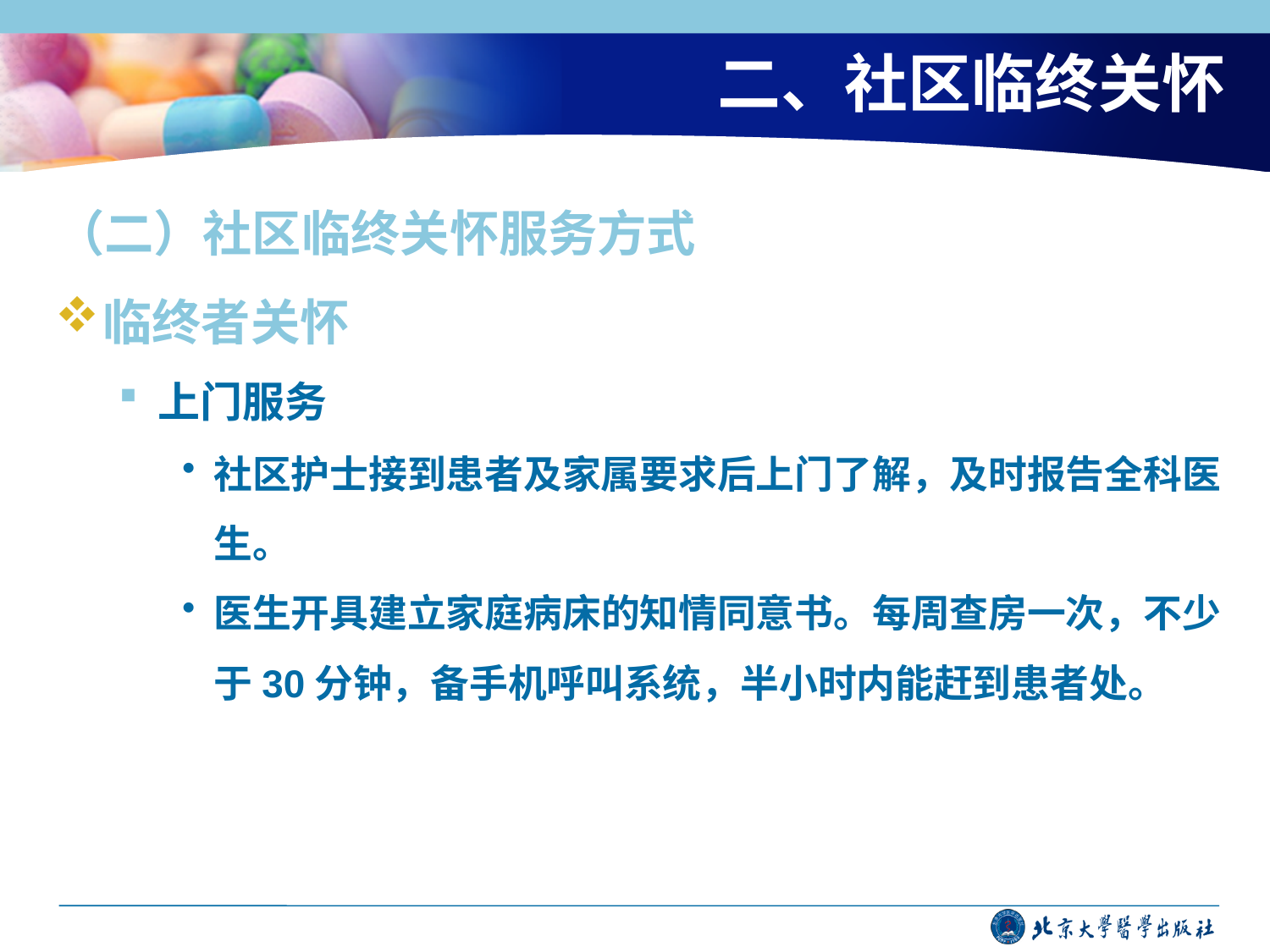

# 二、社区临终关怀
（二）社区临终关怀服务方式
临终者关怀
上门服务
社区护士接到患者及家属要求后上门了解，及时报告全科医生。
医生开具建立家庭病床的知情同意书。每周查房一次，不少于30分钟，备手机呼叫系统，半小时内能赶到患者处。